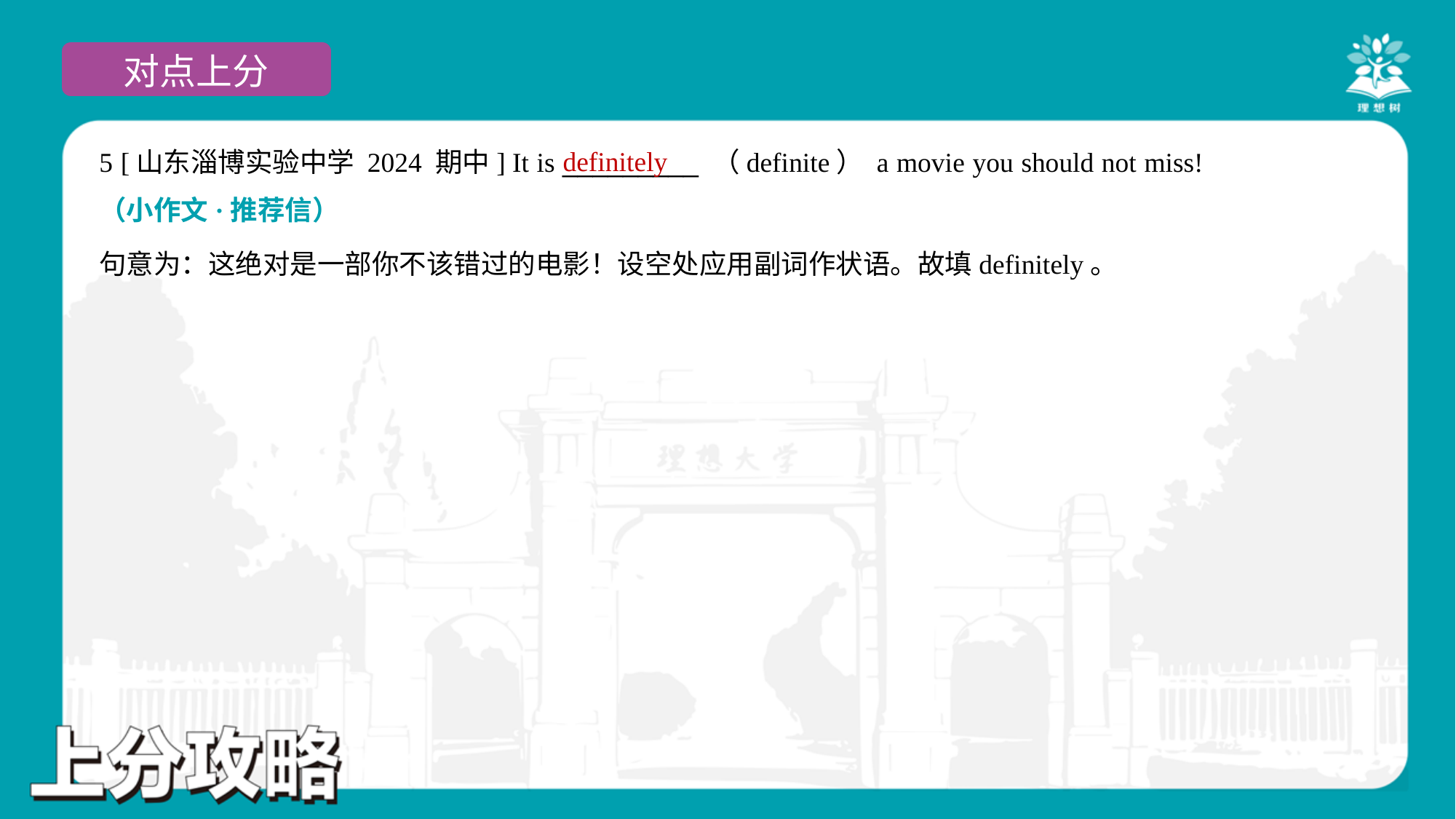

definitely
5 [山东淄博实验中学 2024 期中] It is _________ （definite） a movie you should not miss!
（小作文·推荐信）
句意为：这绝对是一部你不该错过的电影！设空处应用副词作状语。故填definitely。